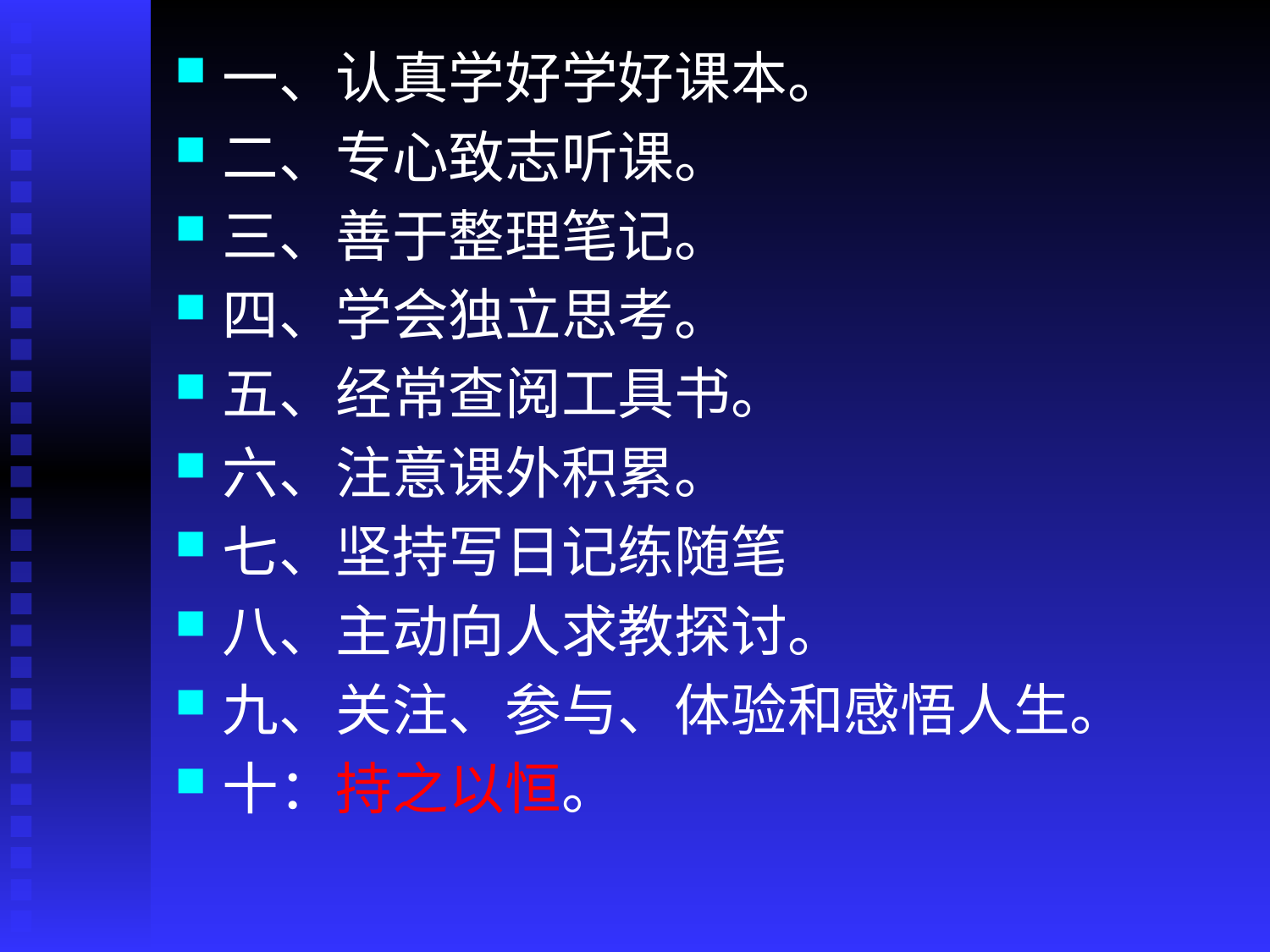

一、认真学好学好课本。
二、专心致志听课。
三、善于整理笔记。
四、学会独立思考。
五、经常查阅工具书。
六、注意课外积累。
七、坚持写日记练随笔
八、主动向人求教探讨。
九、关注、参与、体验和感悟人生。
十：持之以恒。